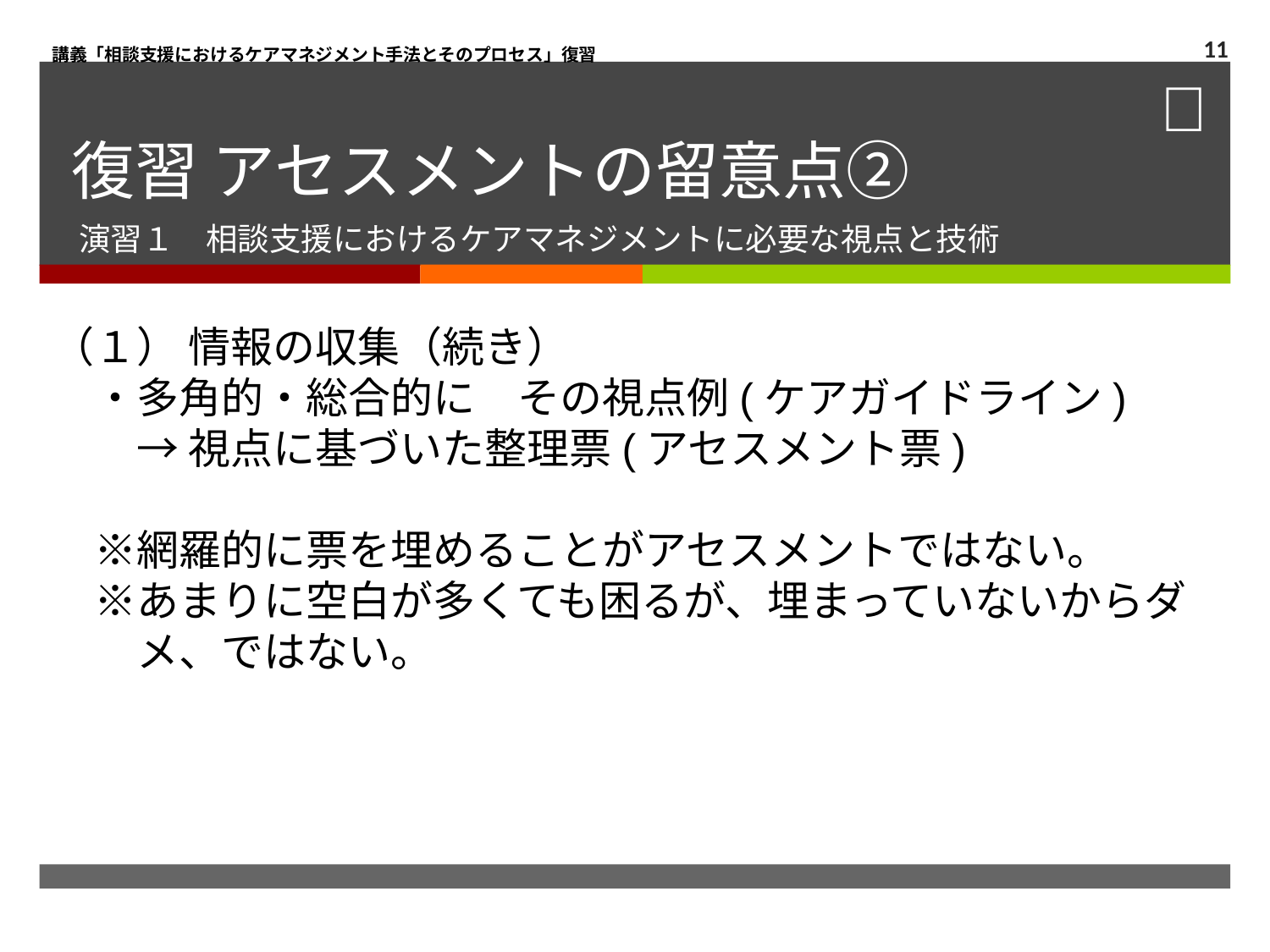

講義「相談支援におけるケアマネジメント手法とそのプロセス」復習
11
# 復習 アセスメントの留意点②
演習１　相談支援におけるケアマネジメントに必要な視点と技術

（１） 情報の収集（続き）
　・多角的・総合的に　その視点例(ケアガイドライン)
　　→ 視点に基づいた整理票(アセスメント票)

　※網羅的に票を埋めることがアセスメントではない。
　※あまりに空白が多くても困るが、埋まっていないからダ
　　メ、ではない。